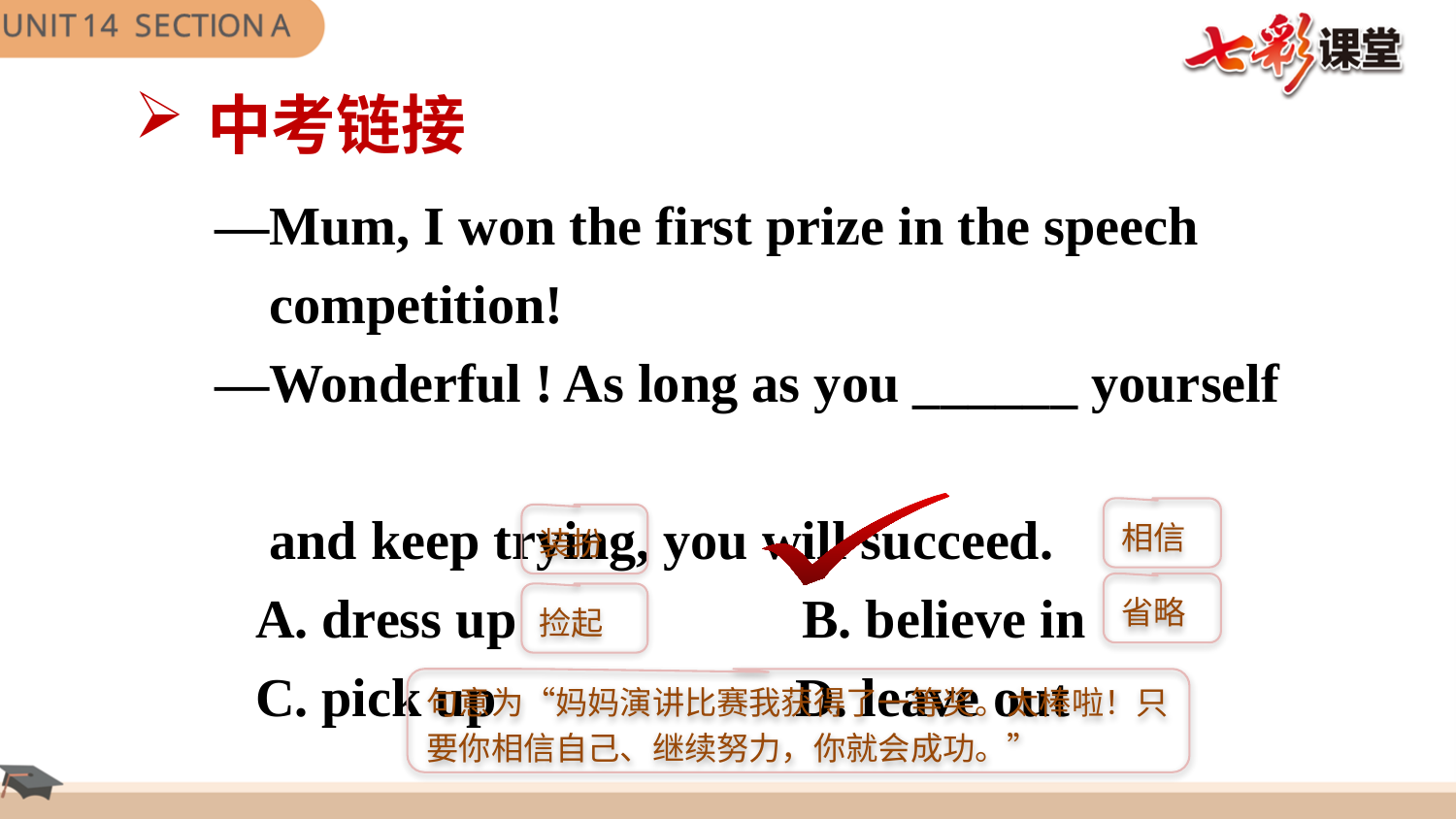

中考链接
—Mum, I won the first prize in the speech
    competition!
—Wonderful ! As long as you ______ yourself
    and keep trying, you will succeed.
   A. dress up                     B. believe in
   C. pick up                      D. leave out

相信
装扮
省略
捡起
句意为“妈妈演讲比赛我获得了一等奖。太棒啦！只要你相信自己、继续努力，你就会成功。”